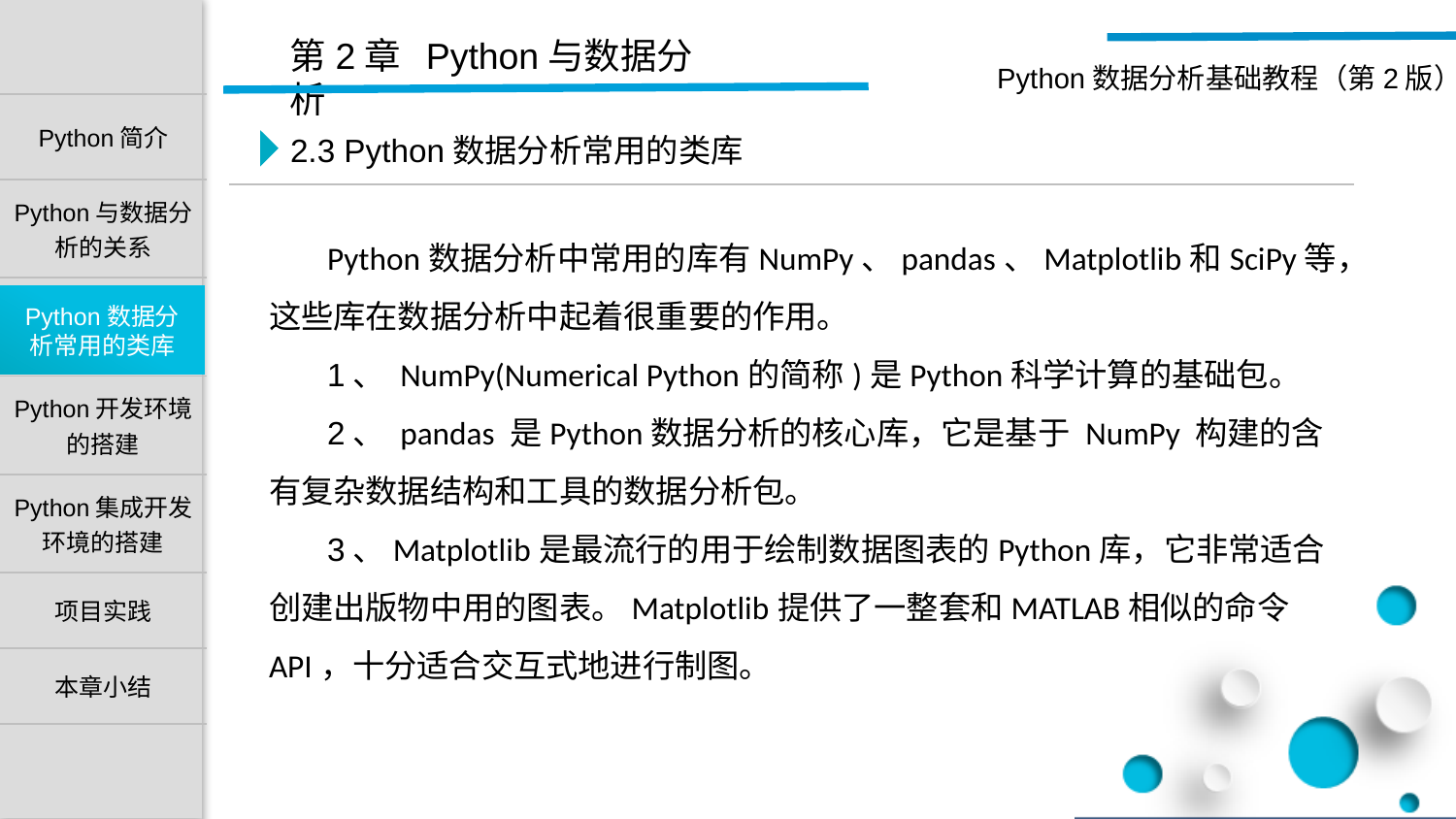

2.3 Python数据分析常用的类库

        Python数据分析中常用的库有NumPy、pandas、Matplotlib和SciPy等，这些库在数据分析中起着很重要的作用。
        1、 NumPy(Numerical Python的简称)是Python科学计算的基础包。
        2、 pandas 是Python数据分析的核心库，它是基于 NumPy 构建的含有复杂数据结构和工具的数据分析包。
        3、Matplotlib是最流行的用于绘制数据图表的Python库，它非常适合创建出版物中用的图表。Matplotlib提供了一整套和MATLAB相似的命令API，十分适合交互式地进行制图。